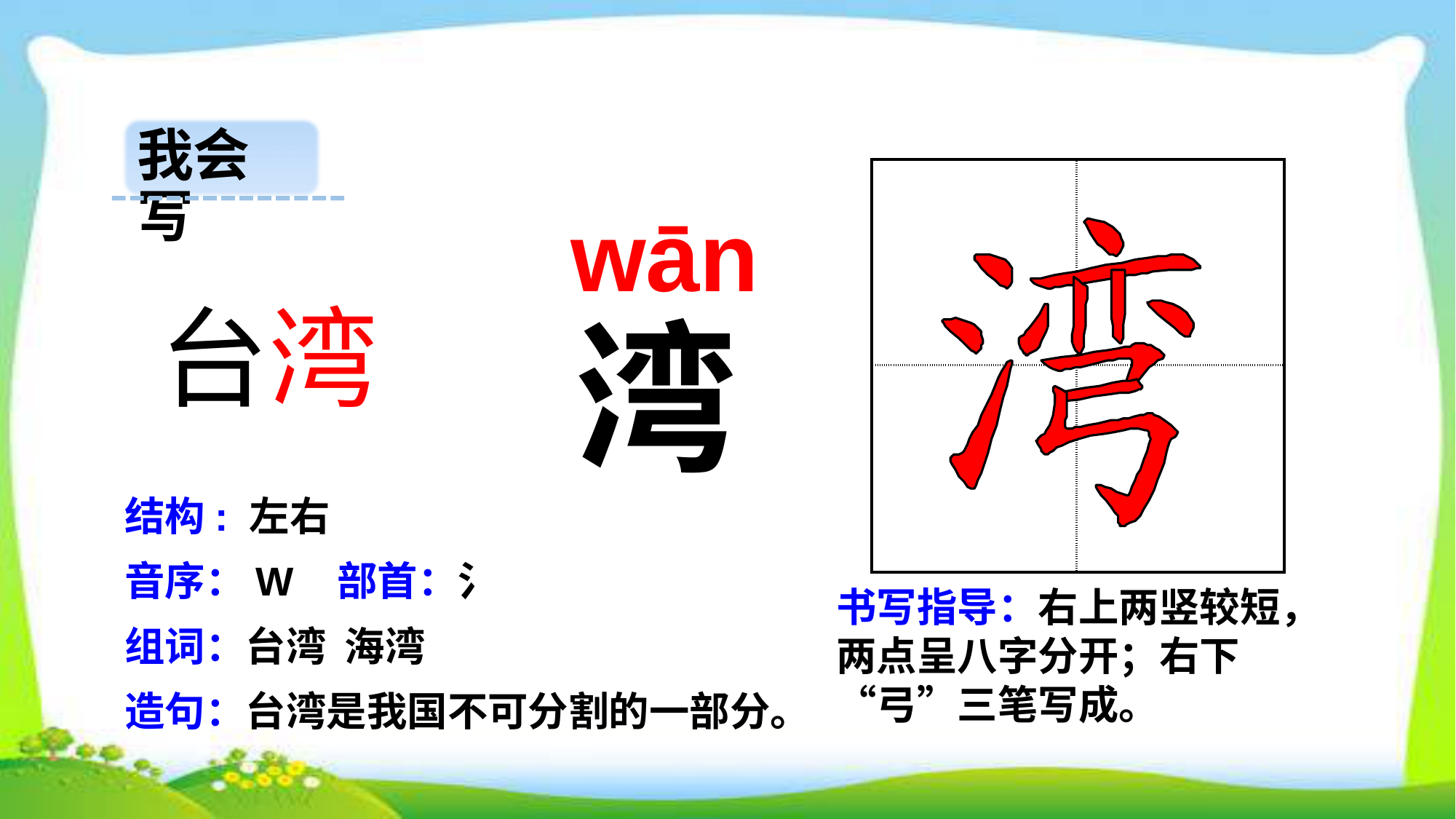

我会写

|  |  |
| --- | --- |
|  |  |
 wān

台湾
湾

结构: 左右
音序：W   部首：氵
书写指导：右上两竖较短，两点呈八字分开；右下“弓”三笔写成。
组词：台湾  海湾
造句：台湾是我国不可分割的一部分。